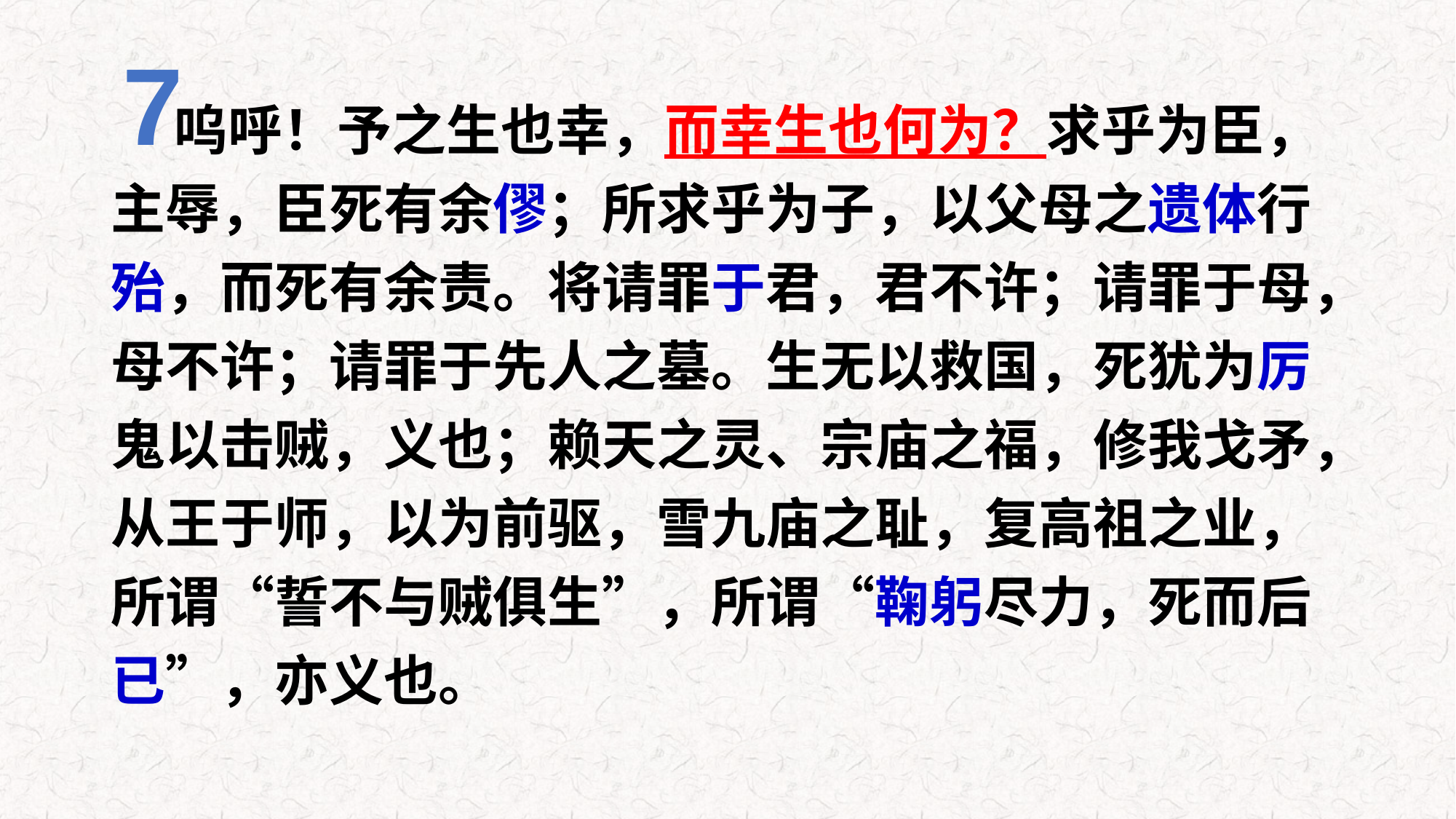

7
    呜呼！予之生也幸，而幸生也何为？求乎为臣，主辱，臣死有余僇；所求乎为子，以父母之遗体行殆，而死有余责。将请罪于君，君不许；请罪于母，母不许；请罪于先人之墓。生无以救国，死犹为厉鬼以击贼，义也；赖天之灵、宗庙之福，修我戈矛，从王于师，以为前驱，雪九庙之耻，复高祖之业，所谓“誓不与贼俱生”，所谓“鞠躬尽力，死而后已”，亦义也。